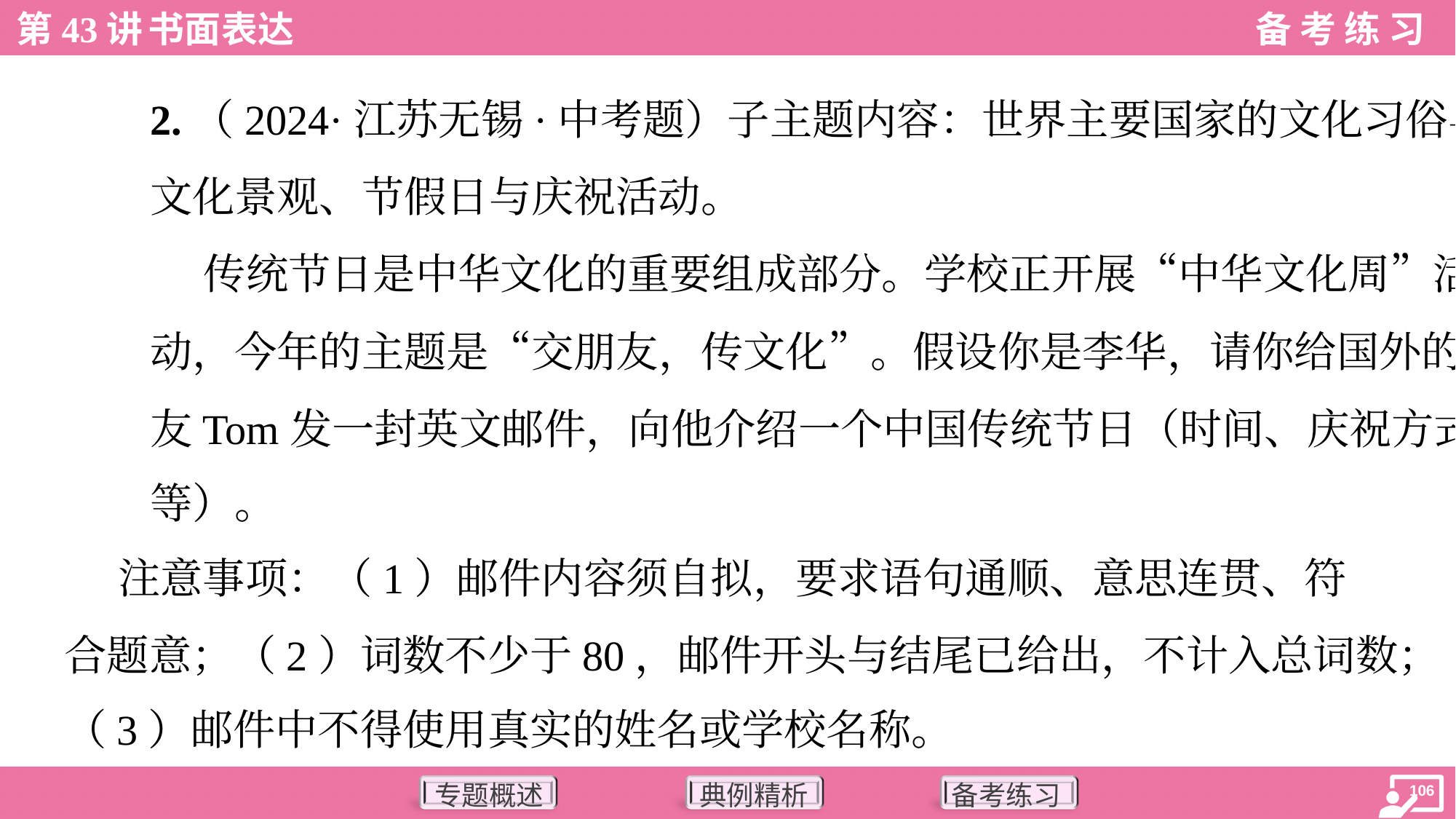

2.（2024·江苏无锡·中考题）子主题内容：世界主要国家的文化习俗与
文化景观、节假日与庆祝活动。
    传统节日是中华文化的重要组成部分。学校正开展“中华文化周”活
动，今年的主题是“交朋友，传文化”。假设你是李华，请你给国外的笔
友Tom发一封英文邮件，向他介绍一个中国传统节日（时间、庆祝方式
等）。
    注意事项：（1）邮件内容须自拟，要求语句通顺、意思连贯、符
合题意；（2）词数不少于80，邮件开头与结尾已给出，不计入总词数；
（3）邮件中不得使用真实的姓名或学校名称。